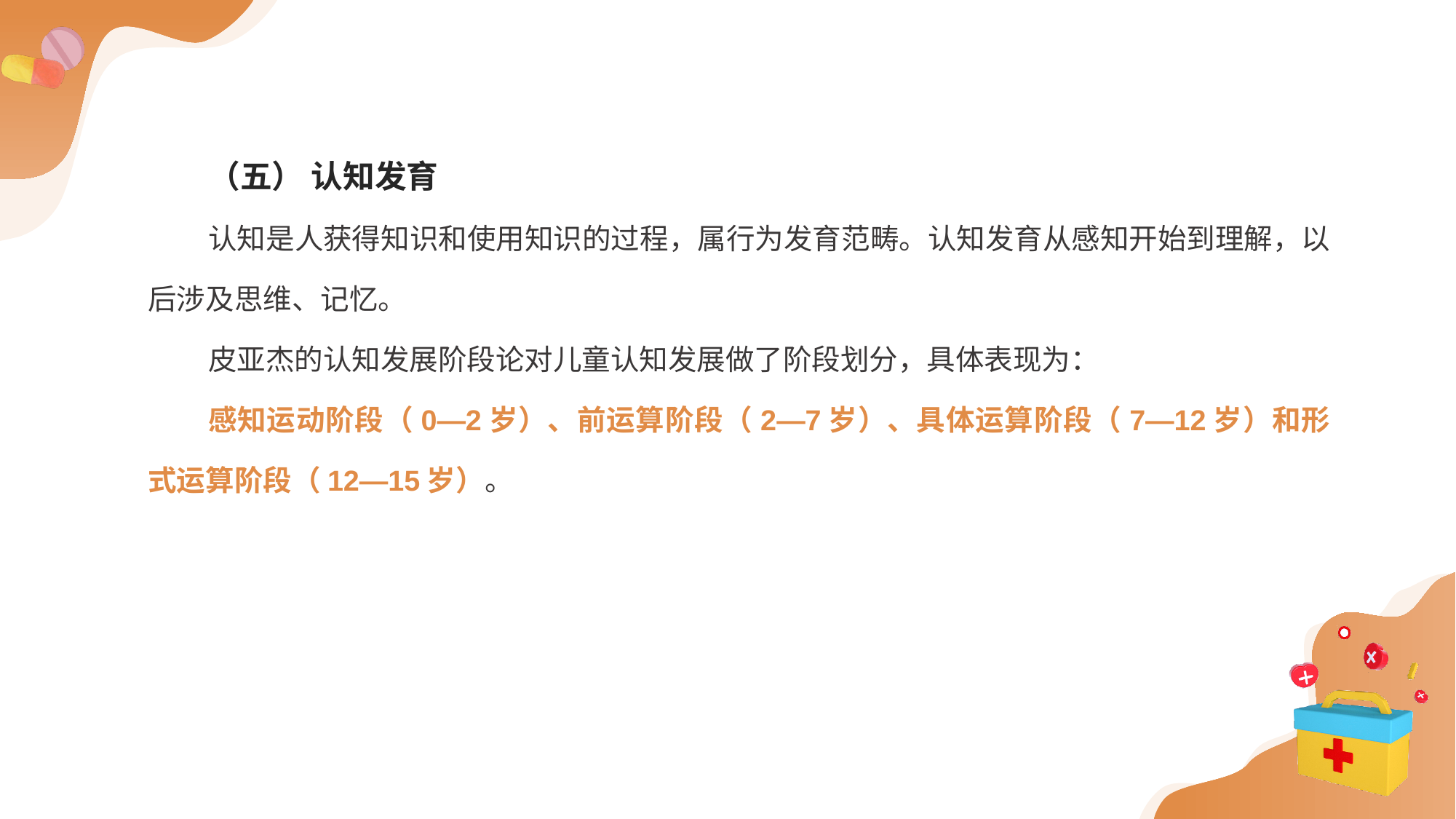

（五） 认知发育
认知是人获得知识和使用知识的过程，属行为发育范畴。认知发育从感知开始到理解，以后涉及思维、记忆。
皮亚杰的认知发展阶段论对儿童认知发展做了阶段划分，具体表现为：
感知运动阶段（0—2岁）、前运算阶段（2—7岁）、具体运算阶段（7—12岁）和形式运算阶段（12—15岁）。